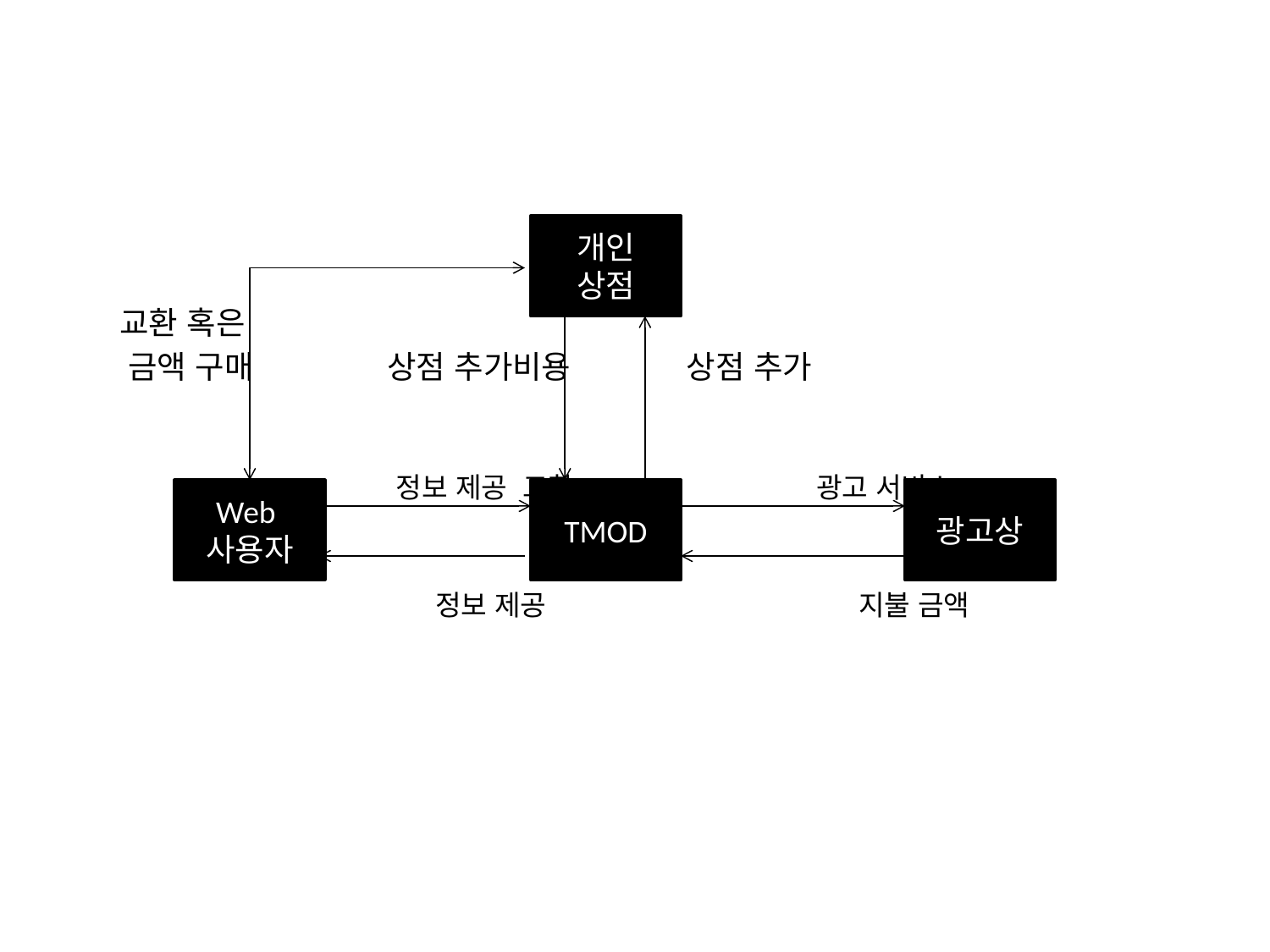

#
개인 상점

     교환 혹은
     금액 구매               상점 추가비용             상점 추가

                                        정보 제공  교환                               광고 서비스

                                             정보 제공                                        지불 금액
Web사용자
TMOD
광고상